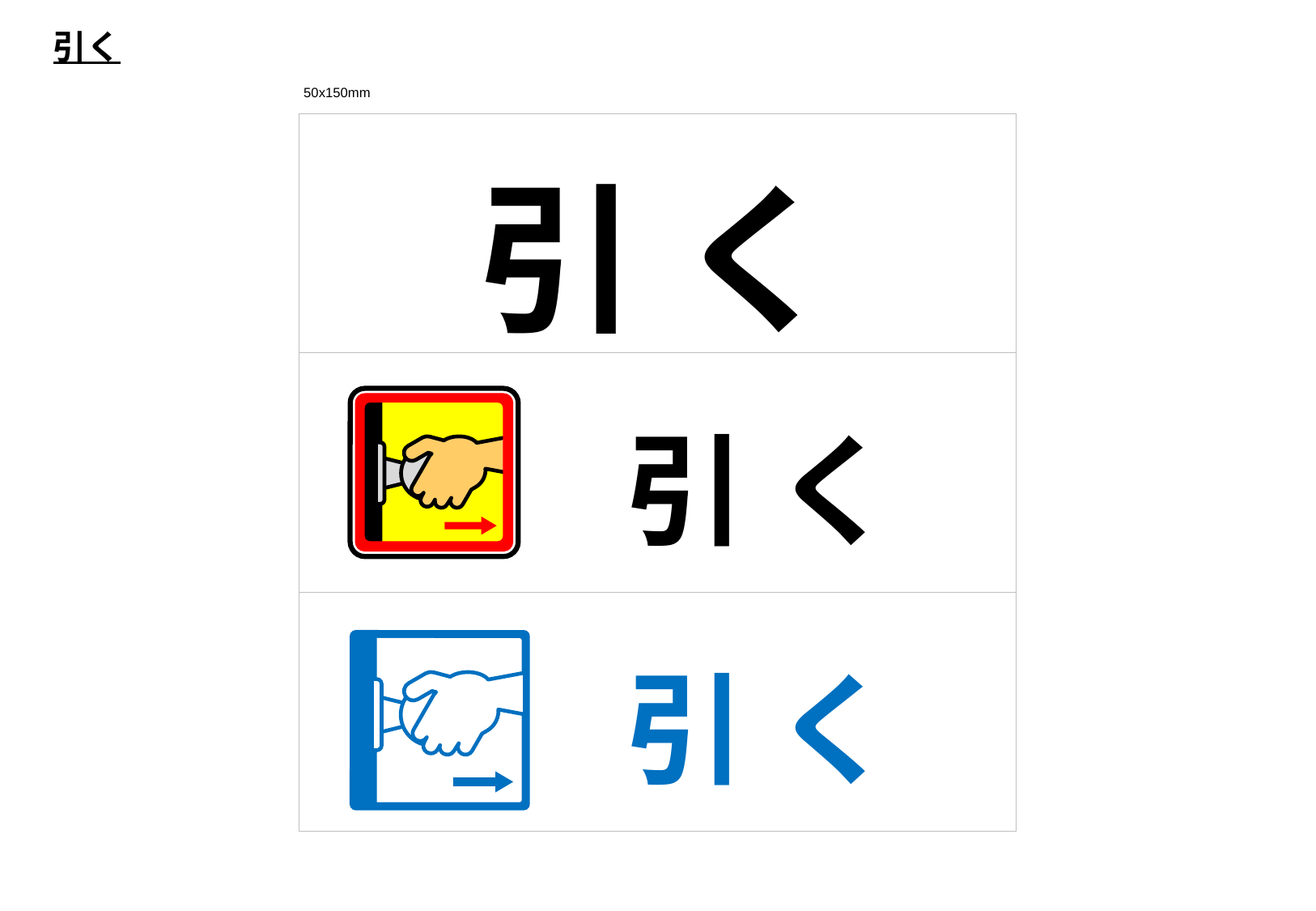

引く
50x150mm

引 く

引 く

引 く